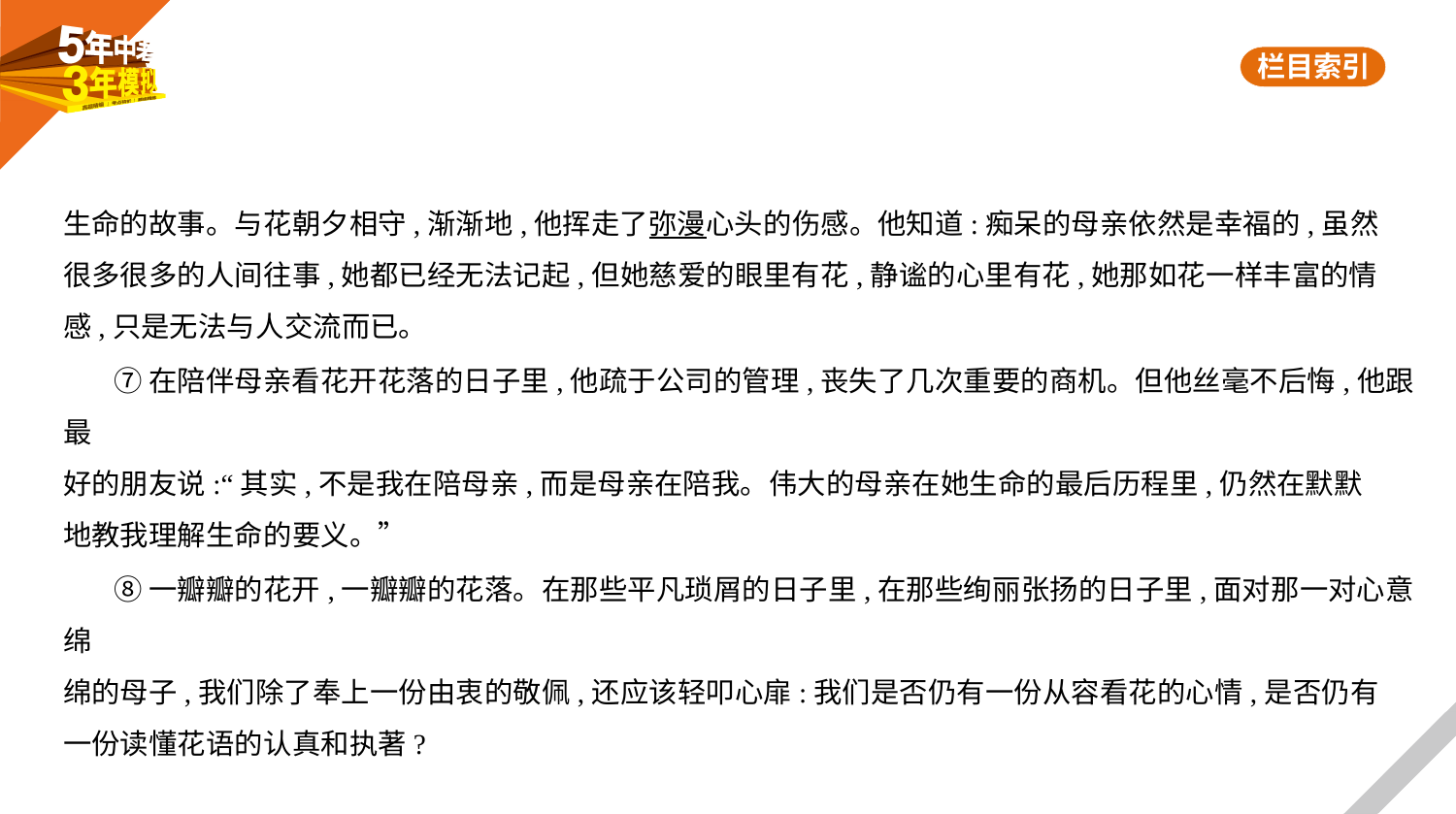

生命的故事。与花朝夕相守,渐渐地,他挥走了弥漫心头的伤感。他知道:痴呆的母亲依然是幸福的,虽然
很多很多的人间往事,她都已经无法记起,但她慈爱的眼里有花,静谧的心里有花,她那如花一样丰富的情
感,只是无法与人交流而已。
        ⑦在陪伴母亲看花开花落的日子里,他疏于公司的管理,丧失了几次重要的商机。但他丝毫不后悔,他跟最
好的朋友说:“其实,不是我在陪母亲,而是母亲在陪我。伟大的母亲在她生命的最后历程里,仍然在默默
地教我理解生命的要义。”
        ⑧一瓣瓣的花开,一瓣瓣的花落。在那些平凡琐屑的日子里,在那些绚丽张扬的日子里,面对那一对心意绵
绵的母子,我们除了奉上一份由衷的敬佩,还应该轻叩心扉:我们是否仍有一份从容看花的心情,是否仍有
一份读懂花语的认真和执著?